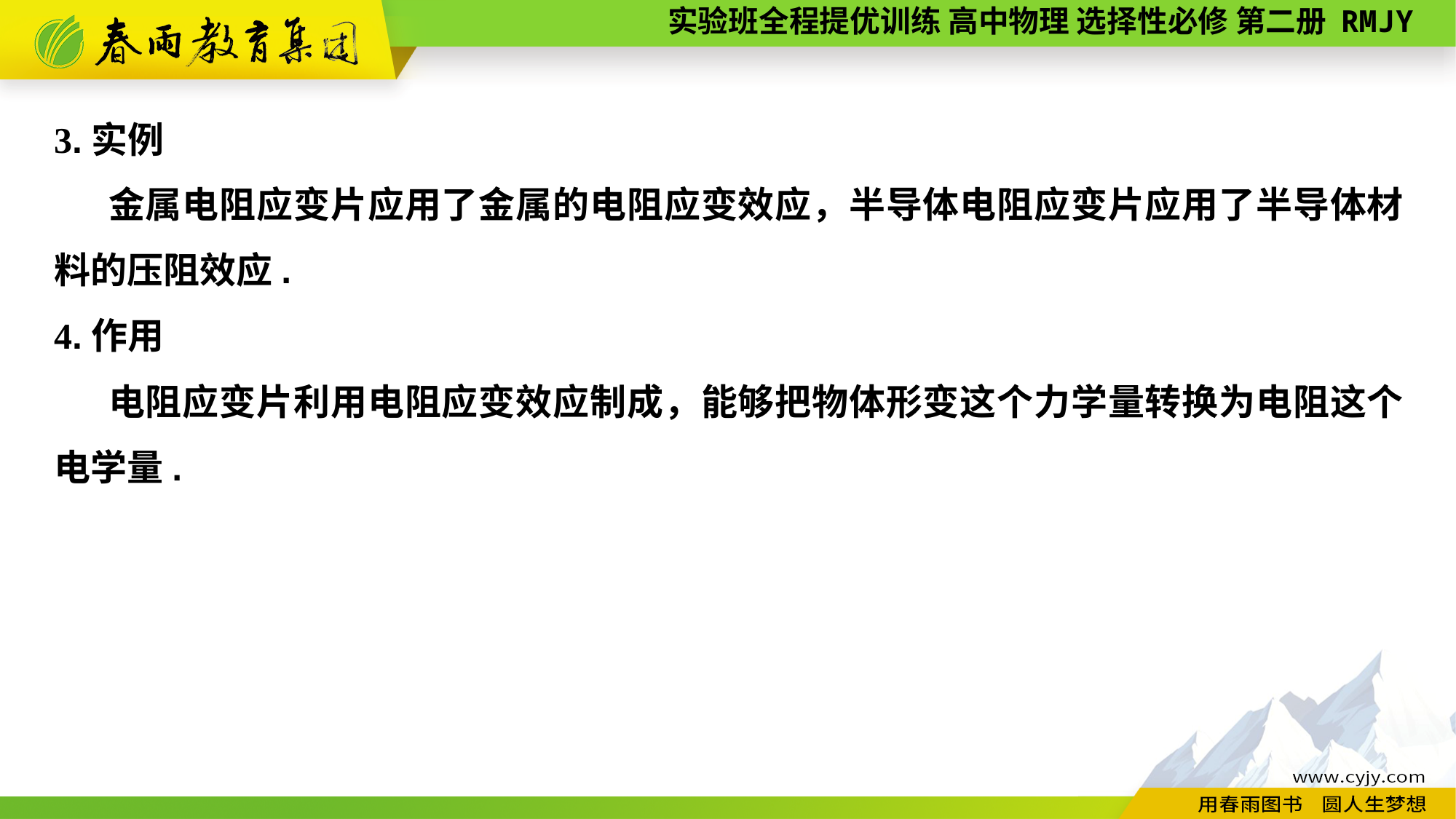

3.实例
金属电阻应变片应用了金属的电阻应变效应，半导体电阻应变片应用了半导体材料的压阻效应.
4.作用
电阻应变片利用电阻应变效应制成，能够把物体形变这个力学量转换为电阻这个电学量.